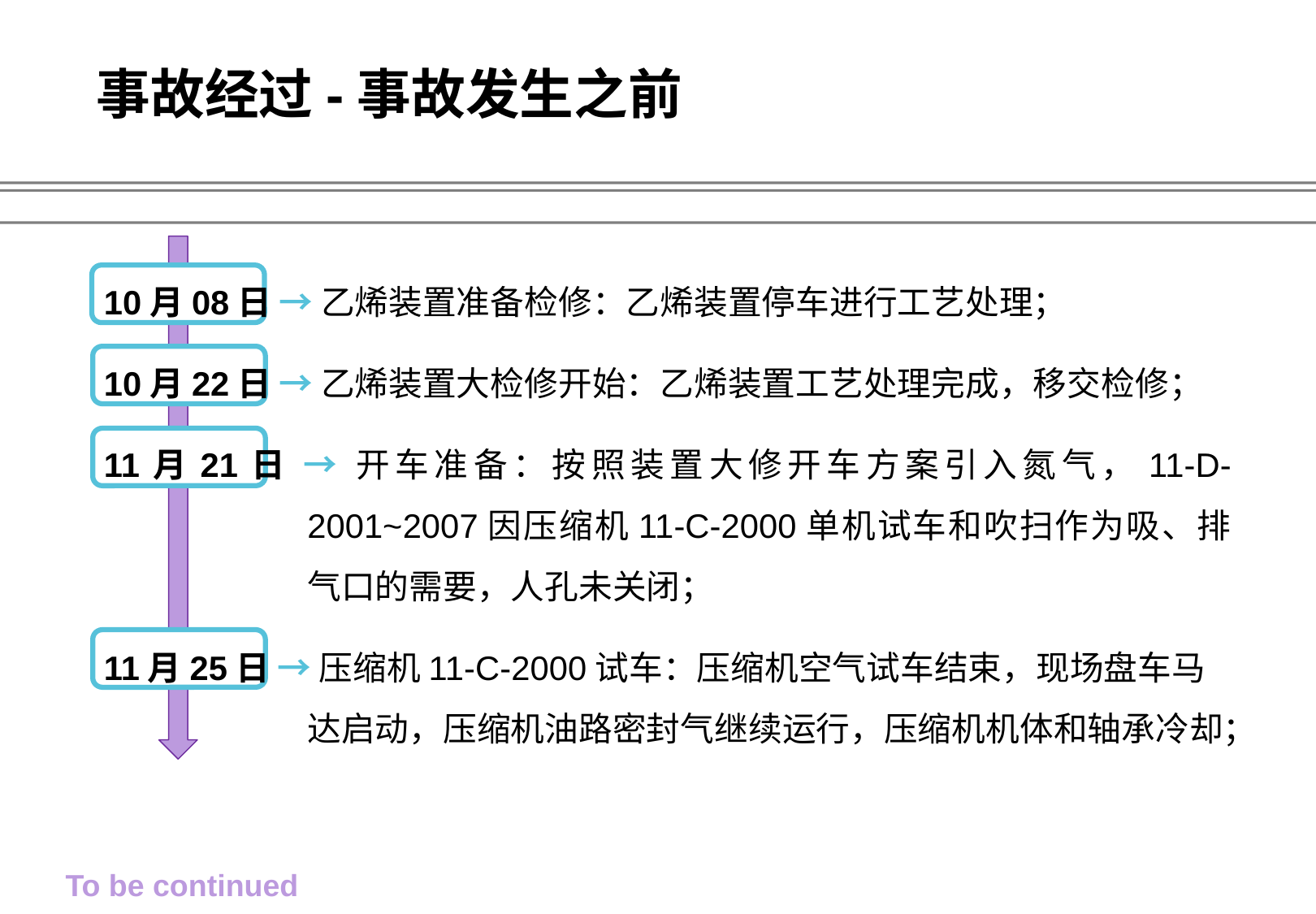

事故经过-事故发生之前

10月08日 → 乙烯装置准备检修：乙烯装置停车进行工艺处理；
10月22日 → 乙烯装置大检修开始：乙烯装置工艺处理完成，移交检修；
11月21日 → 开车准备：按照装置大修开车方案引入氮气，11-D-2001~2007因压缩机11-C-2000单机试车和吹扫作为吸、排气口的需要，人孔未关闭；
11月25日 → 压缩机11-C-2000试车：压缩机空气试车结束，现场盘车马达启动，压缩机油路密封气继续运行，压缩机机体和轴承冷却；

To be continued